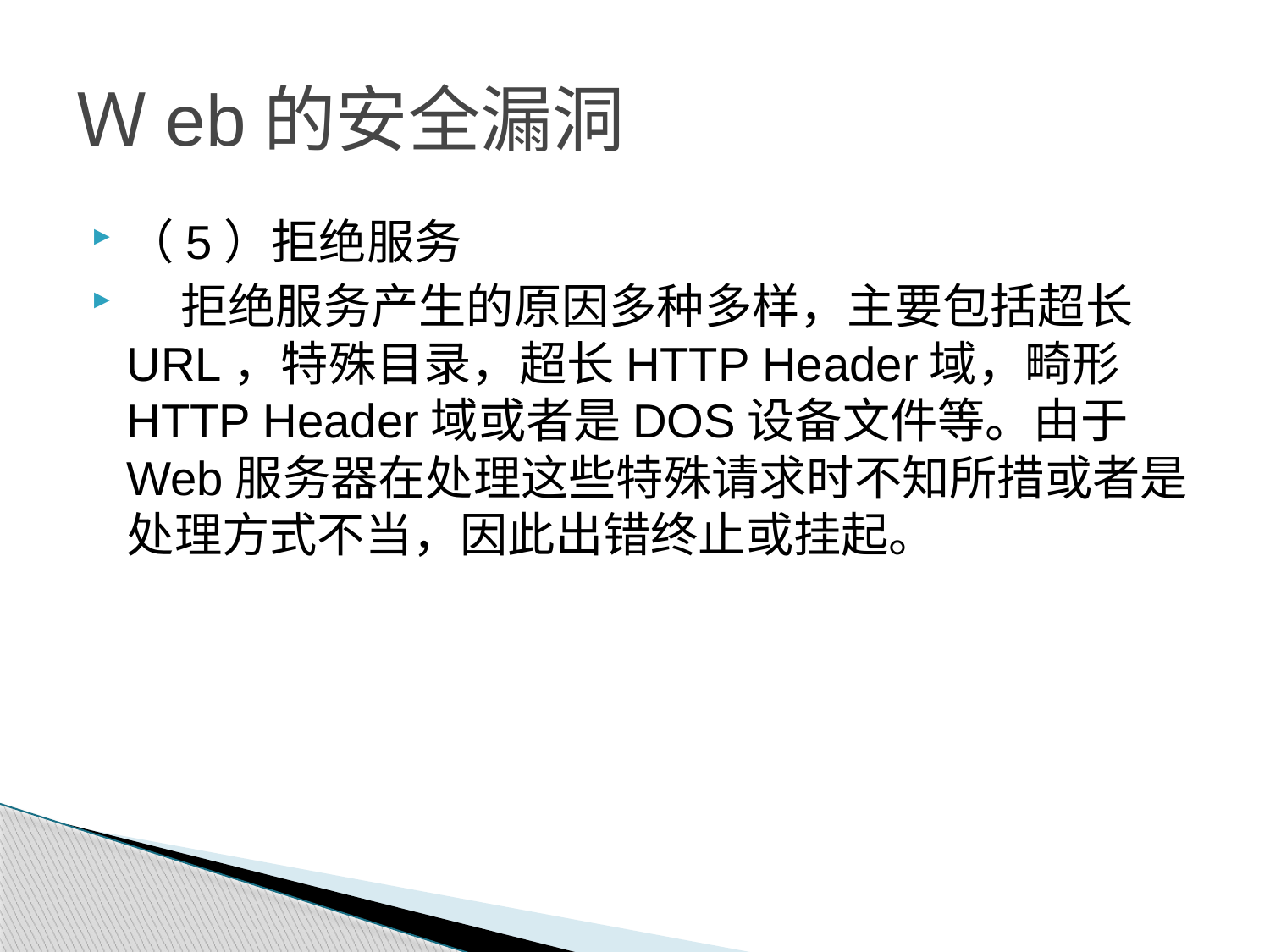

# Ｗeb的安全漏洞
（5）拒绝服务
    拒绝服务产生的原因多种多样，主要包括超长URL，特殊目录，超长HTTP Header域，畸形HTTP Header域或者是DOS设备文件等。由于Web服务器在处理这些特殊请求时不知所措或者是处理方式不当，因此出错终止或挂起。